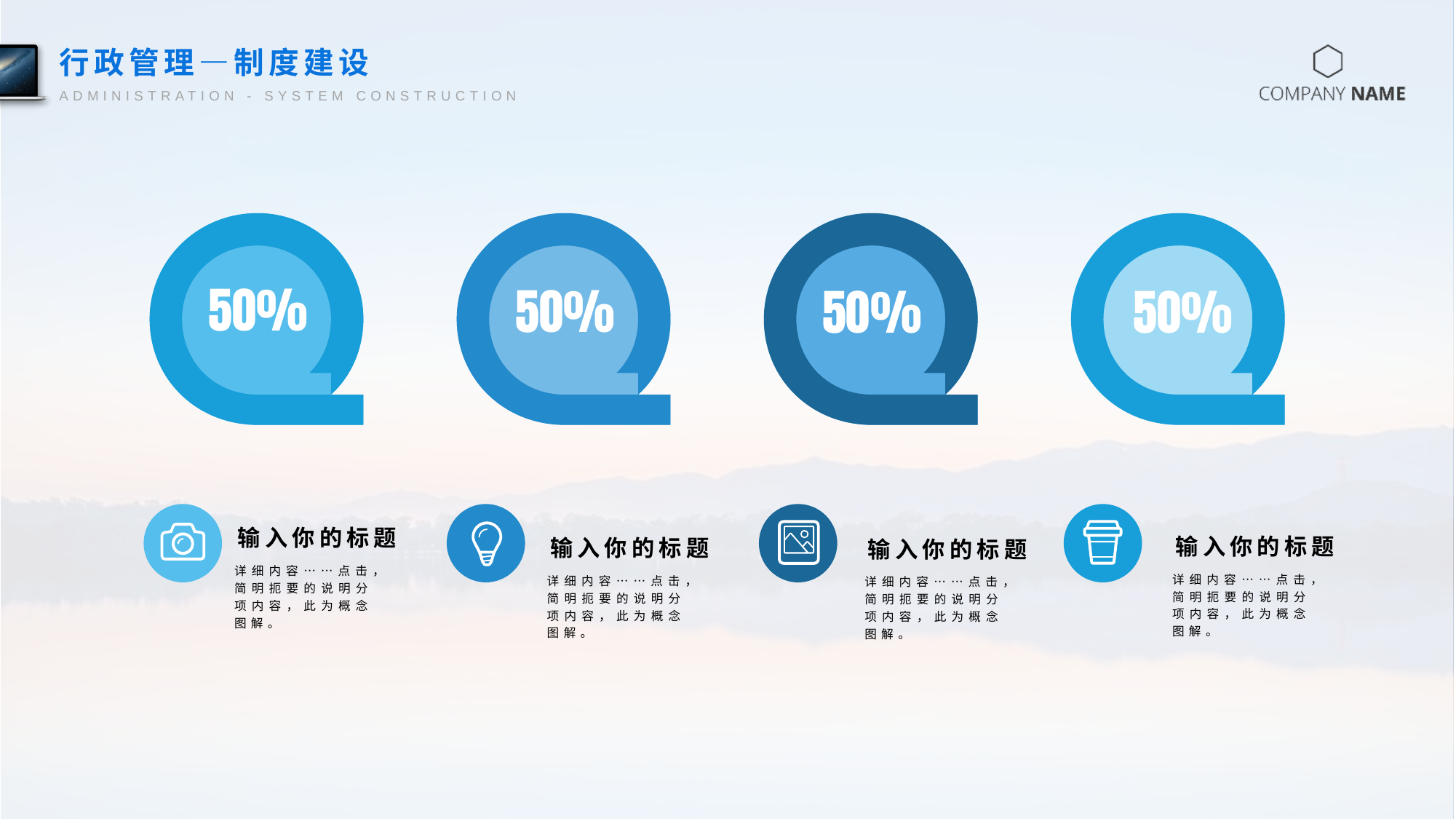

行政管理—制度建设
ADMINISTRATION - SYSTEM CONSTRUCTION

50%
50%
50%
50%

输入你的标题
详细内容……点击，简明扼要的说明分项内容，此为概念图解。

输入你的标题
详细内容……点击，简明扼要的说明分项内容，此为概念图解。
输入你的标题
详细内容……点击，简明扼要的说明分项内容，此为概念图解。
输入你的标题
详细内容……点击，简明扼要的说明分项内容，此为概念图解。